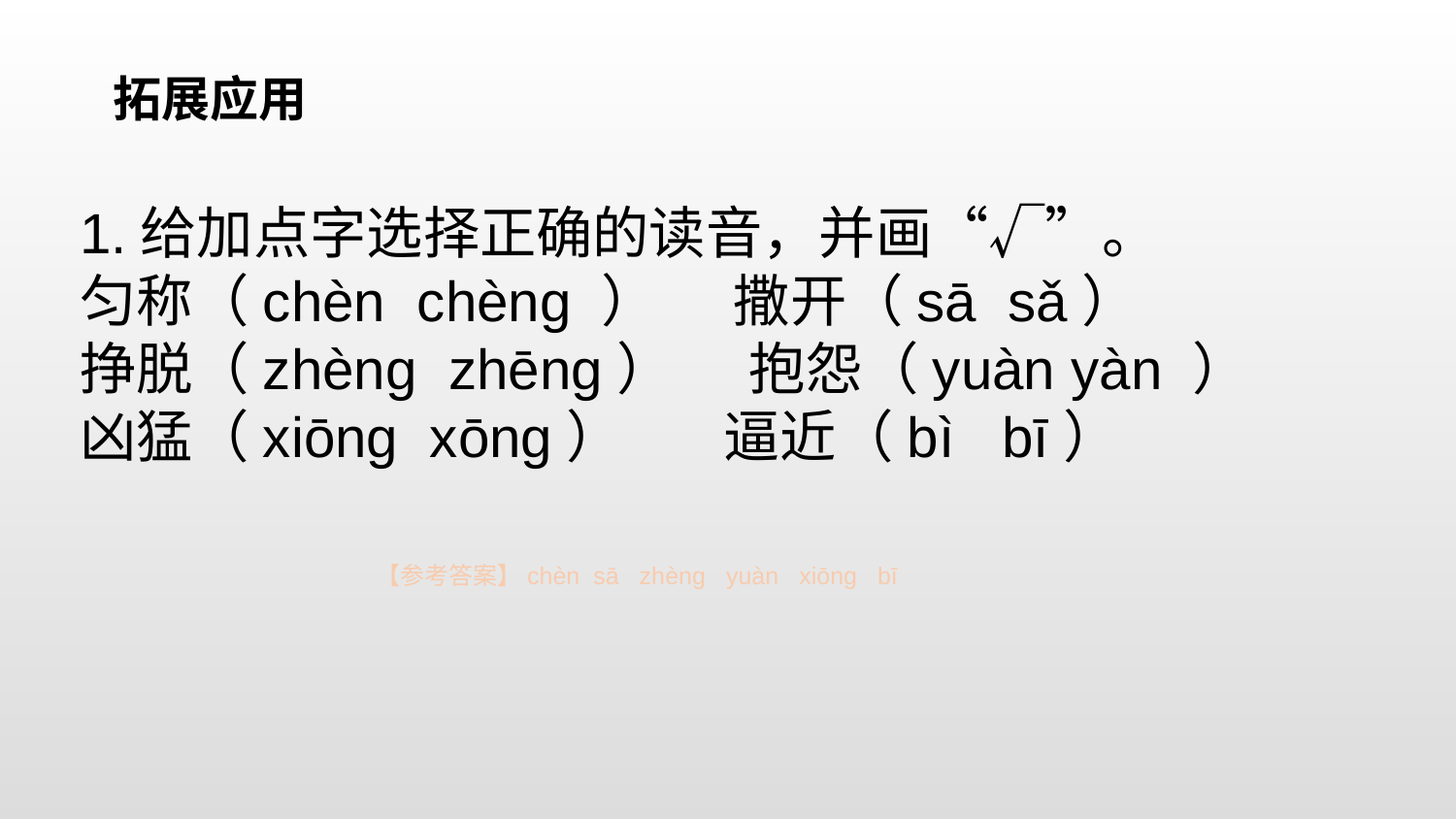

拓展应用
1.给加点字选择正确的读音，并画“√”。
匀称（chèn  chèng ）      撒开（sā  sǎ）
挣脱（zhèng  zhēng）      抱怨（yuàn yàn ）
凶猛（xiōng  xōng）        逼近（bì   bī）
【参考答案】chèn  sā   zhèng   yuàn   xiōng   bī